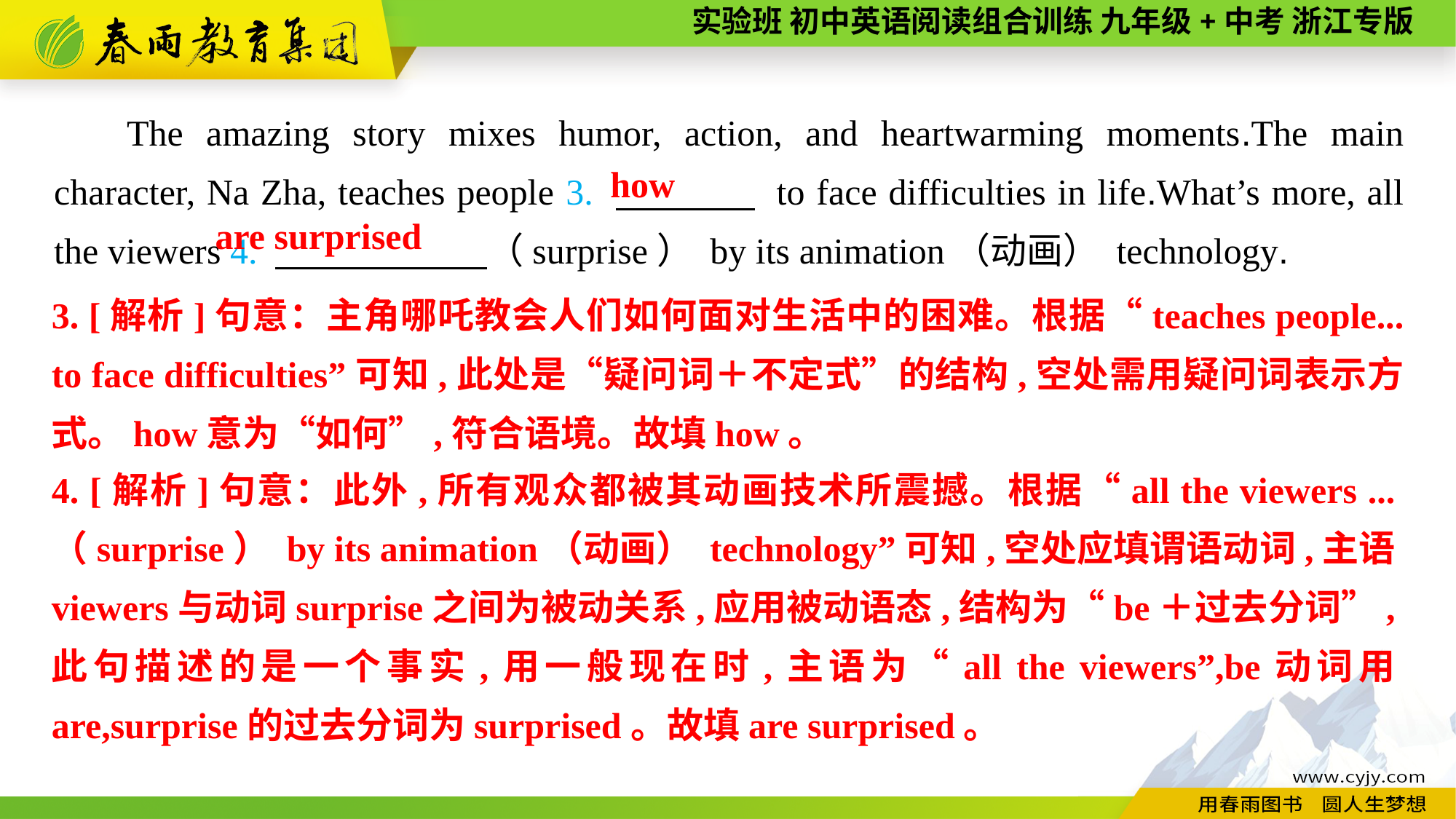

The amazing story mixes humor, action, and heartwarming moments.The main character, Na Zha, teaches people 3. 　      　 to face difficulties in life.What’s more, all the viewers 4. 　                 　（surprise） by its animation（动画） technology.
how
are surprised
3. [解析]句意：主角哪吒教会人们如何面对生活中的困难。根据“teaches people... to face difficulties”可知,此处是“疑问词＋不定式”的结构,空处需用疑问词表示方式。how意为“如何”,符合语境。故填how。
4. [解析]句意：此外,所有观众都被其动画技术所震撼。根据“all the viewers ...（surprise） by its animation（动画） technology”可知,空处应填谓语动词,主语viewers与动词surprise之间为被动关系,应用被动语态,结构为“be＋过去分词”,此句描述的是一个事实,用一般现在时,主语为“all the viewers”,be动词用are,surprise的过去分词为surprised。故填are surprised。